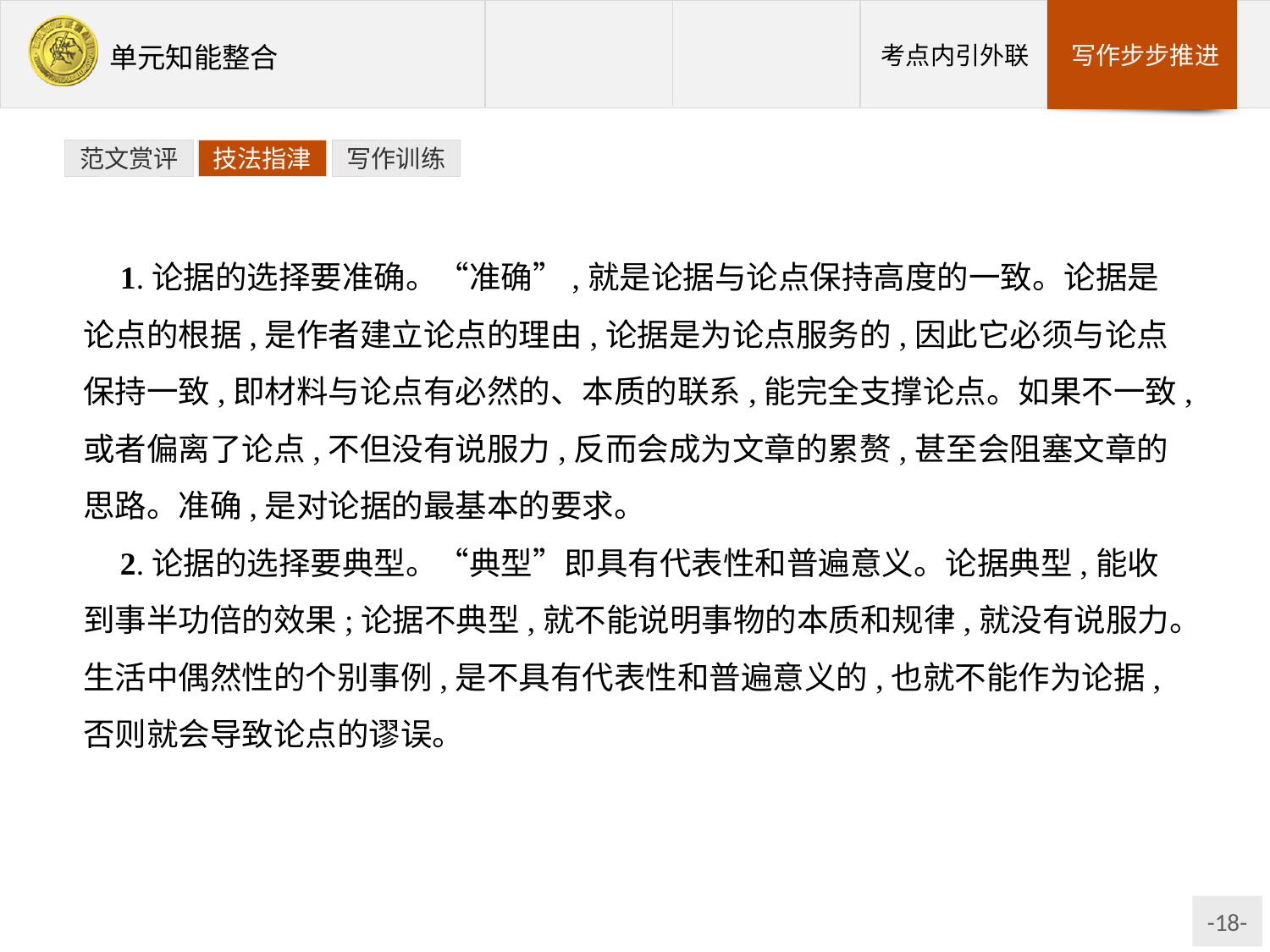

范文赏评
技法指津
写作训练
1.论据的选择要准确。“准确”,就是论据与论点保持高度的一致。论据是论点的根据,是作者建立论点的理由,论据是为论点服务的,因此它必须与论点保持一致,即材料与论点有必然的、本质的联系,能完全支撑论点。如果不一致,或者偏离了论点,不但没有说服力,反而会成为文章的累赘,甚至会阻塞文章的思路。准确,是对论据的最基本的要求。
2.论据的选择要典型。“典型”即具有代表性和普遍意义。论据典型,能收到事半功倍的效果;论据不典型,就不能说明事物的本质和规律,就没有说服力。生活中偶然性的个别事例,是不具有代表性和普遍意义的,也就不能作为论据,否则就会导致论点的谬误。